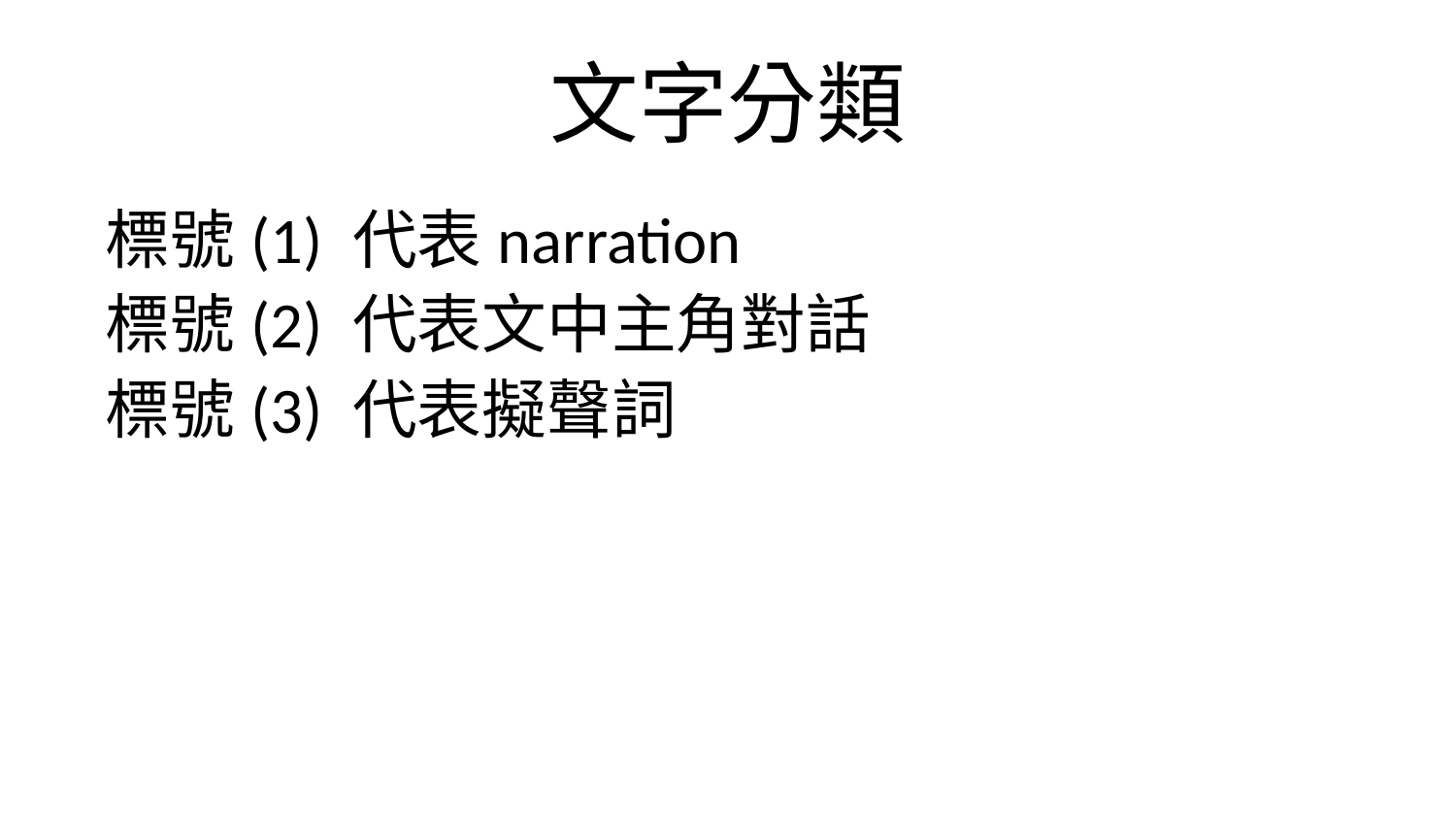

# 文字分類
標號(1) 代表narration
標號(2) 代表文中主角對話
標號(3) 代表擬聲詞